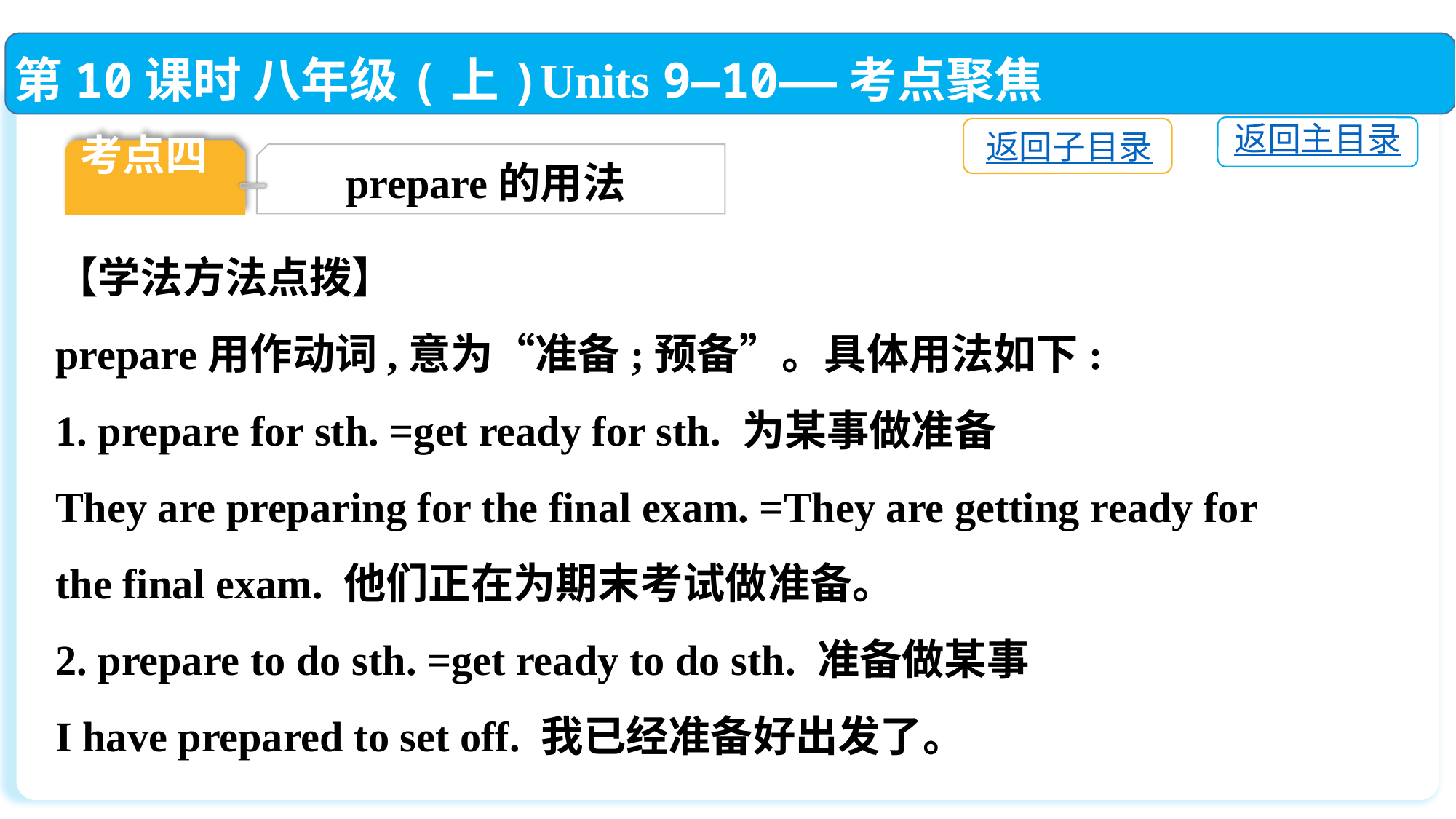

第10课时 八年级(上)Units 9—10——考点聚焦

返回主目录

返回子目录
考点四
 prepare的用法

【学法方法点拨】
prepare用作动词,意为“准备;预备”。具体用法如下:
1. prepare for sth. =get ready for sth. 为某事做准备
They are preparing for the final exam. =They are getting ready for the final exam. 他们正在为期末考试做准备。
2. prepare to do sth. =get ready to do sth. 准备做某事
I have prepared to set off. 我已经准备好出发了。